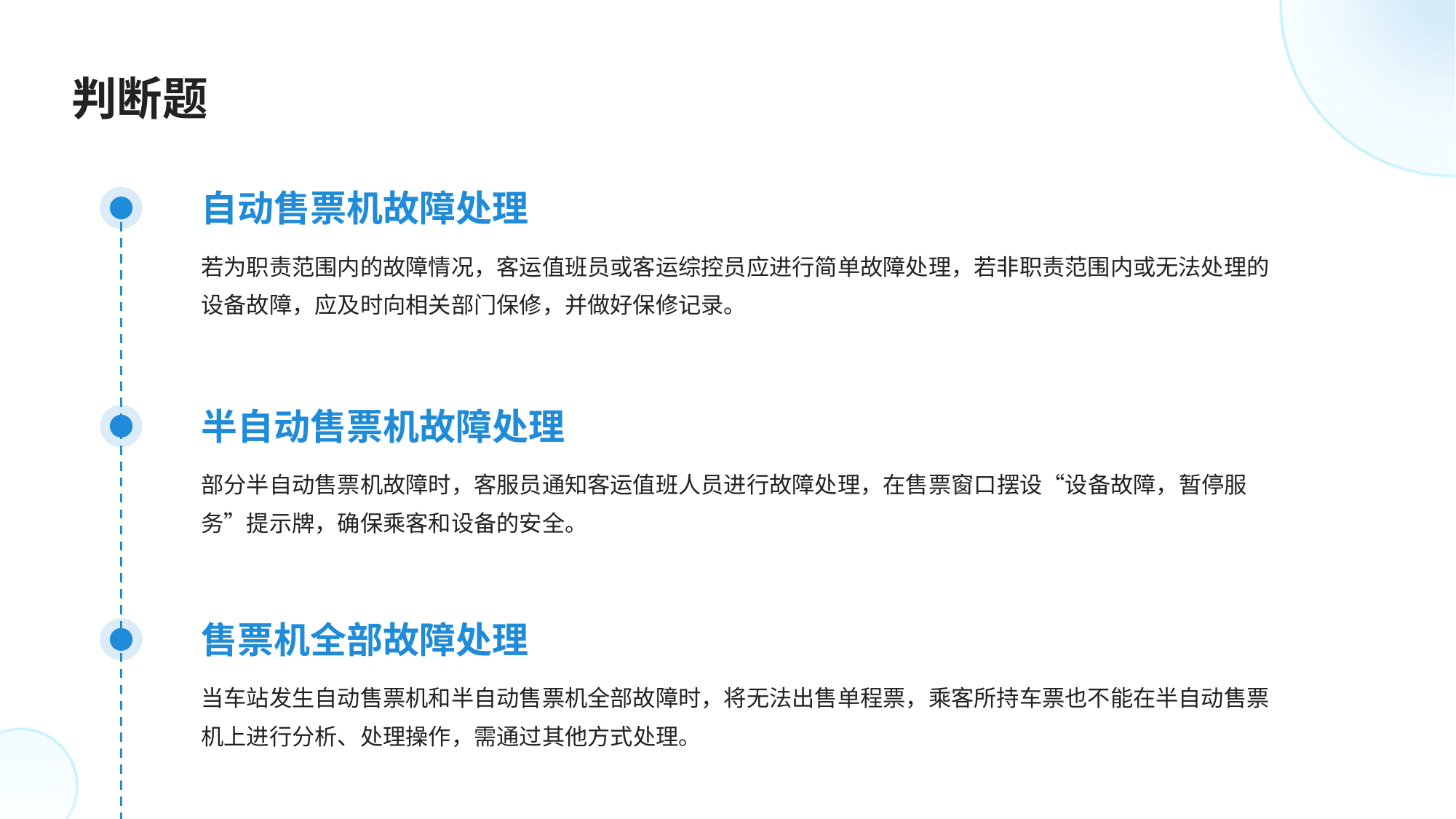

判断题
自动售票机故障处理

若为职责范围内的故障情况，客运值班员或客运综控员应进行简单故障处理，若非职责范围内或无法处理的设备故障，应及时向相关部门保修，并做好保修记录。
半自动售票机故障处理

部分半自动售票机故障时，客服员通知客运值班人员进行故障处理，在售票窗口摆设“设备故障，暂停服务”提示牌，确保乘客和设备的安全。
售票机全部故障处理

当车站发生自动售票机和半自动售票机全部故障时，将无法出售单程票，乘客所持车票也不能在半自动售票机上进行分析、处理操作，需通过其他方式处理。